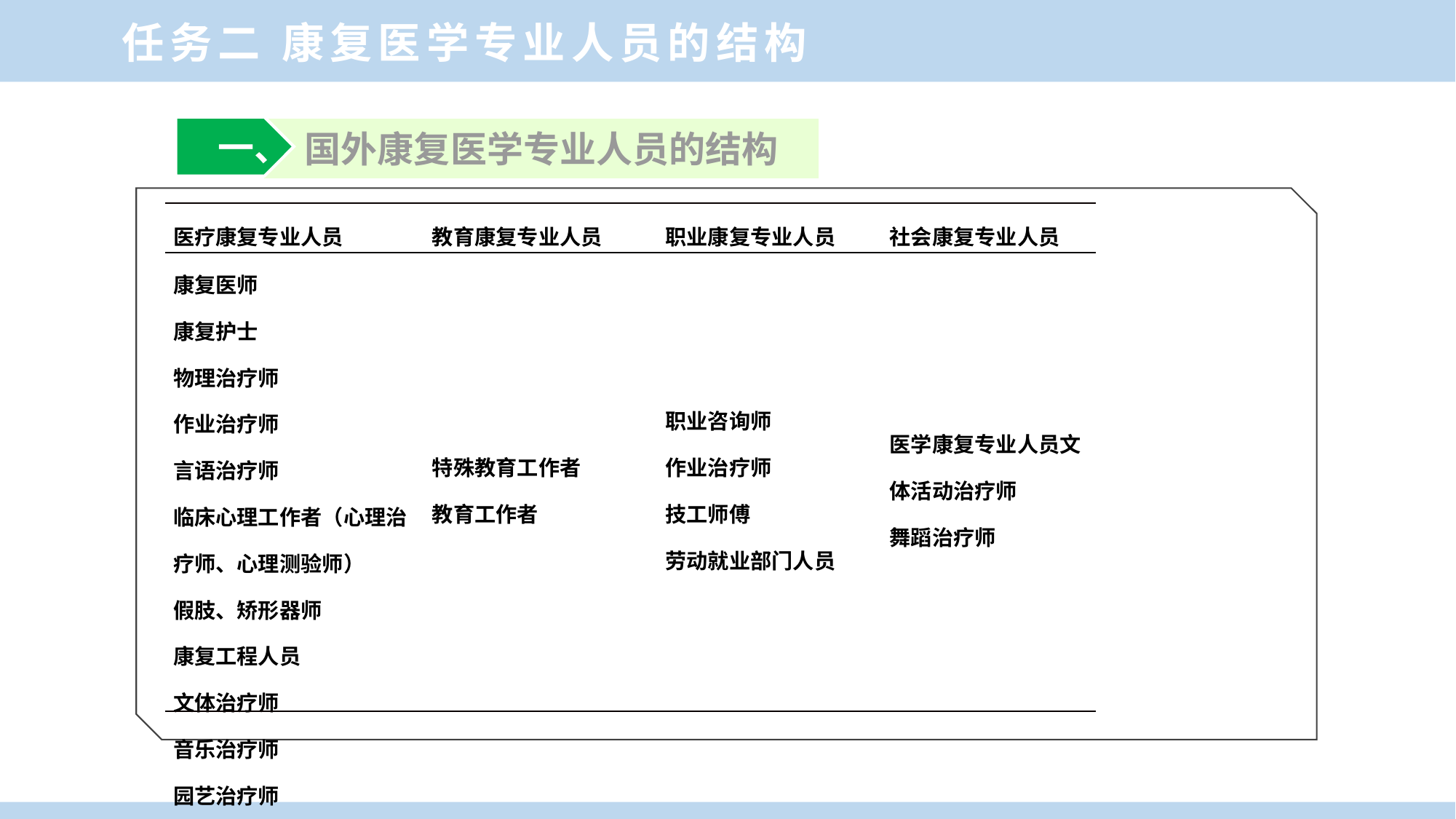

任务二 康复医学专业人员的结构
 一、
国外康复医学专业人员的结构

| 医疗康复专业人员 | 教育康复专业人员 | 职业康复专业人员 | 社会康复专业人员 |
| --- | --- | --- | --- |
| 康复医师 康复护士 物理治疗师 作业治疗师 言语治疗师 临床心理工作者（心理治疗师、心理测验师） 假肢、矫形器师 康复工程人员 文体治疗师 音乐治疗师 园艺治疗师 | 特殊教育工作者 教育工作者 | 职业咨询师 作业治疗师 技工师傅 劳动就业部门人员 | 医学康复专业人员文体活动治疗师 舞蹈治疗师 |